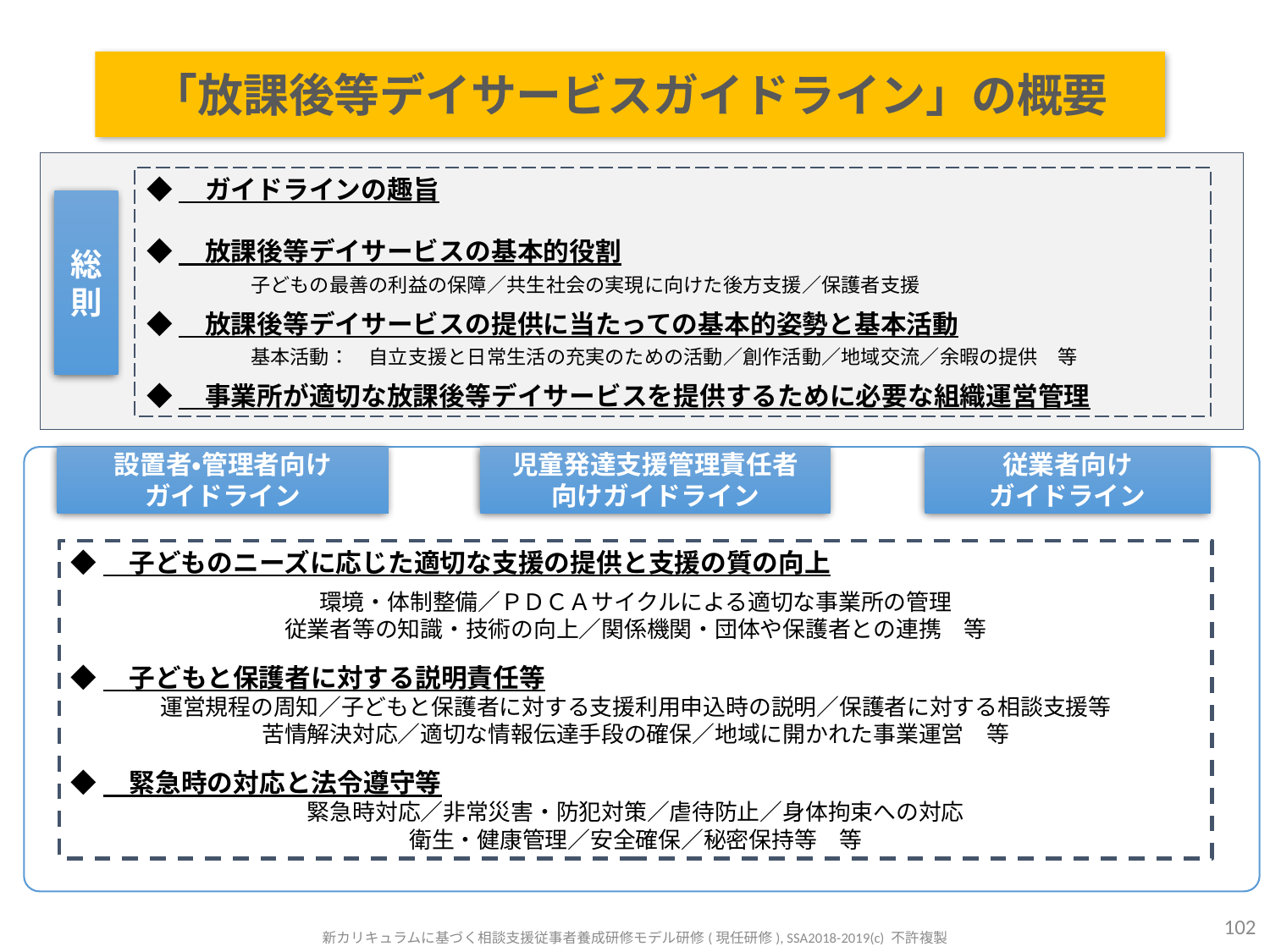

「放課後等デイサービスガイドライン」の概要

◆　ガイドラインの趣旨

◆　放課後等デイサービスの基本的役割
　　　　子どもの最善の利益の保障／共生社会の実現に向けた後方支援／保護者支援
◆　放課後等デイサービスの提供に当たっての基本的姿勢と基本活動
　　　　基本活動：　自立支援と日常生活の充実のための活動／創作活動／地域交流／余暇の提供　等
◆　事業所が適切な放課後等デイサービスを提供するために必要な組織運営管理
総則
設置者・管理者向け
ガイドライン
児童発達支援管理責任者
向けガイドライン
従業者向け
ガイドライン

◆　子どものニーズに応じた適切な支援の提供と支援の質の向上
環境・体制整備／ＰＤＣＡサイクルによる適切な事業所の管理
従業者等の知識・技術の向上／関係機関・団体や保護者との連携　等
◆　子どもと保護者に対する説明責任等
運営規程の周知／子どもと保護者に対する支援利用申込時の説明／保護者に対する相談支援等
苦情解決対応／適切な情報伝達手段の確保／地域に開かれた事業運営　等
◆　緊急時の対応と法令遵守等
緊急時対応／非常災害・防犯対策／虐待防止／身体拘束への対応
衛生・健康管理／安全確保／秘密保持等　等
102
新カリキュラムに基づく相談支援従事者養成研修モデル研修(現任研修), SSA2018-2019(c) 不許複製